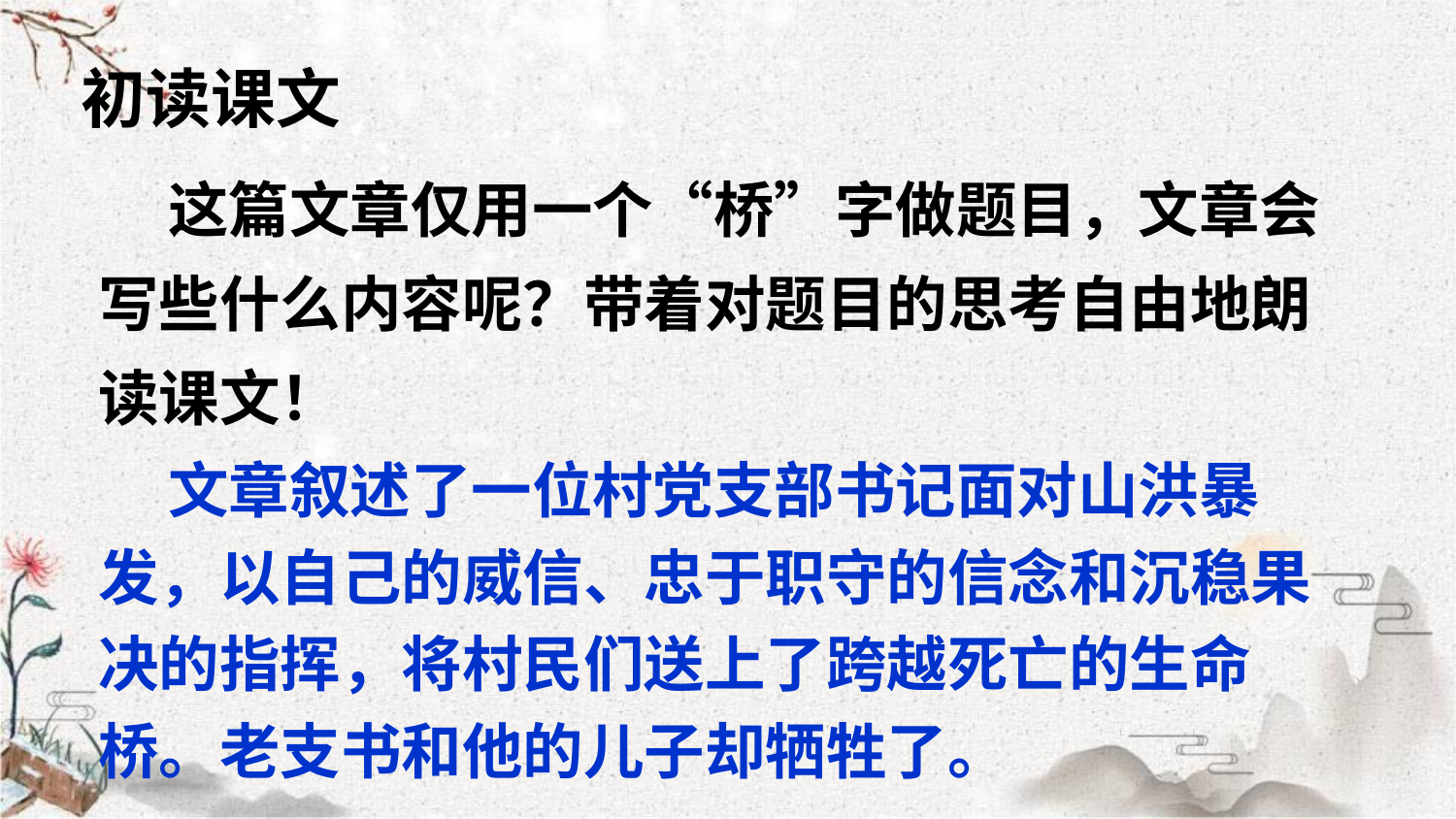

初读课文
    这篇文章仅用一个“桥”字做题目，文章会写些什么内容呢？带着对题目的思考自由地朗读课文！
    文章叙述了一位村党支部书记面对山洪暴发，以自己的威信、忠于职守的信念和沉稳果决的指挥，将村民们送上了跨越死亡的生命桥。老支书和他的儿子却牺牲了。